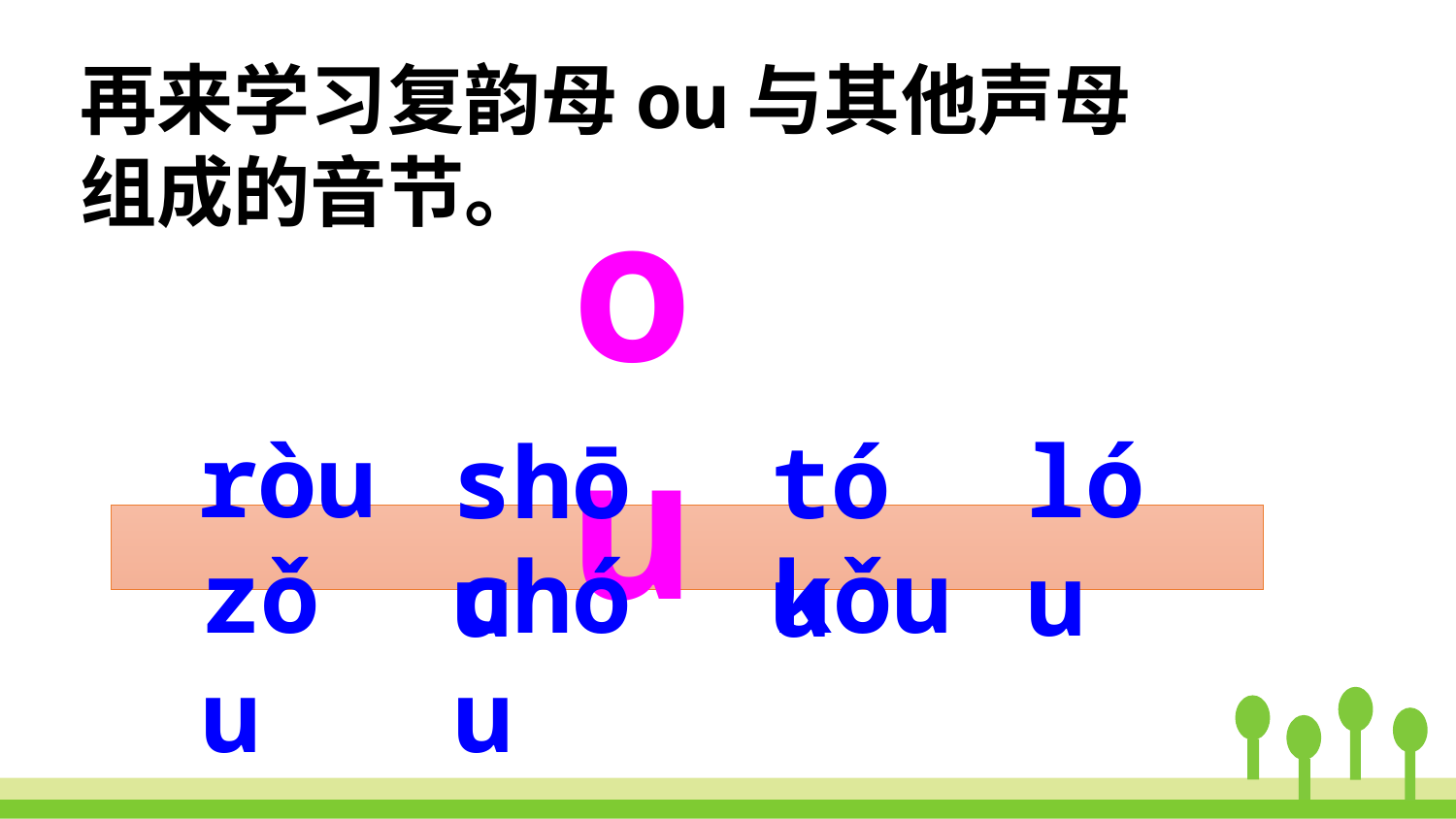

再来学习复韵母ou与其他声母组成的音节。
ou
lóu
ròu
tóu
shōu

zǒu
chóu
kǒu